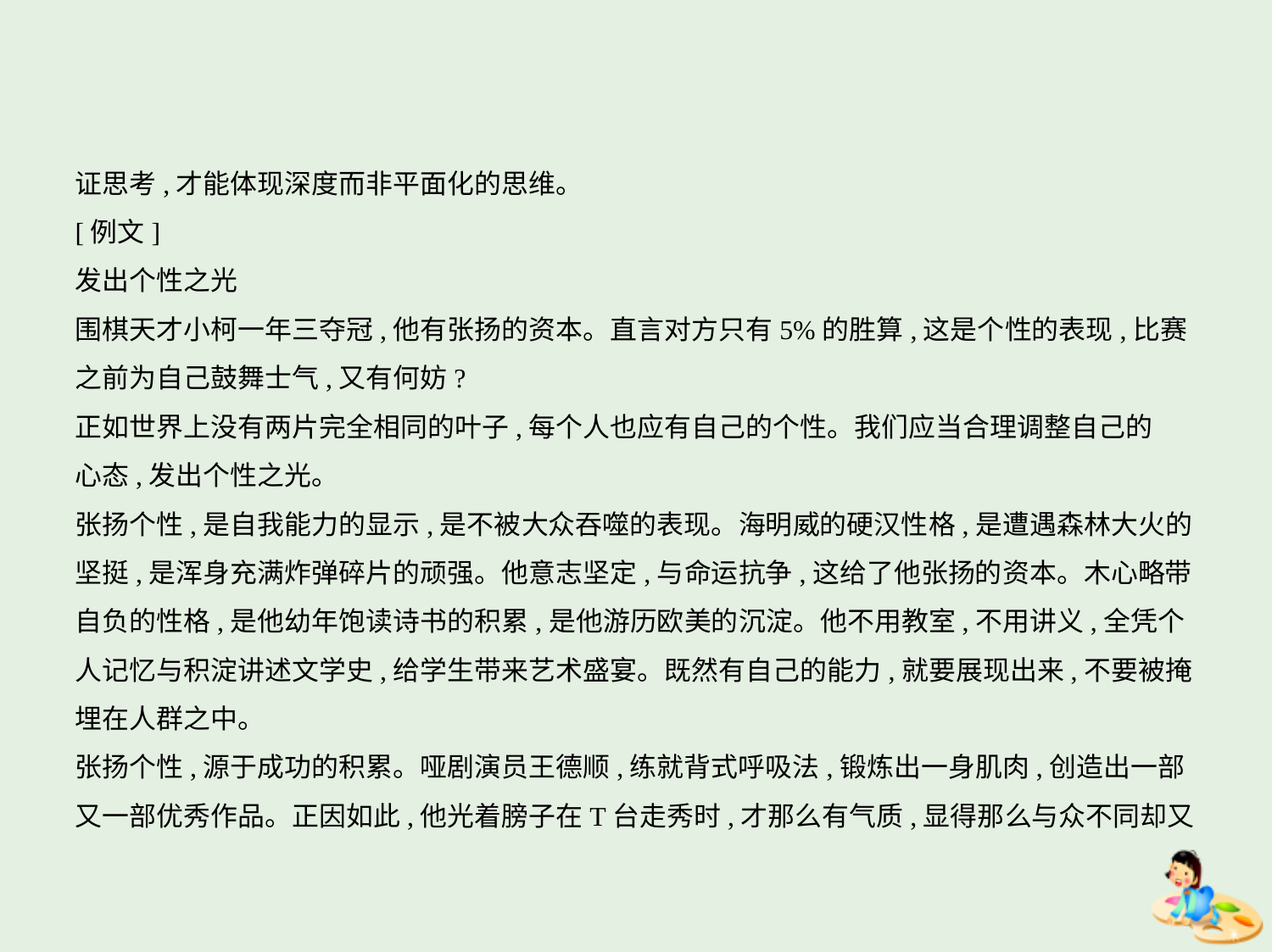

证思考,才能体现深度而非平面化的思维。
[例文]
发出个性之光
围棋天才小柯一年三夺冠,他有张扬的资本。直言对方只有5%的胜算,这是个性的表现,比赛
之前为自己鼓舞士气,又有何妨?
正如世界上没有两片完全相同的叶子,每个人也应有自己的个性。我们应当合理调整自己的
心态,发出个性之光。
张扬个性,是自我能力的显示,是不被大众吞噬的表现。海明威的硬汉性格,是遭遇森林大火的
坚挺,是浑身充满炸弹碎片的顽强。他意志坚定,与命运抗争,这给了他张扬的资本。木心略带
自负的性格,是他幼年饱读诗书的积累,是他游历欧美的沉淀。他不用教室,不用讲义,全凭个
人记忆与积淀讲述文学史,给学生带来艺术盛宴。既然有自己的能力,就要展现出来,不要被掩
埋在人群之中。
张扬个性,源于成功的积累。哑剧演员王德顺,练就背式呼吸法,锻炼出一身肌肉,创造出一部
又一部优秀作品。正因如此,他光着膀子在T台走秀时,才那么有气质,显得那么与众不同却又